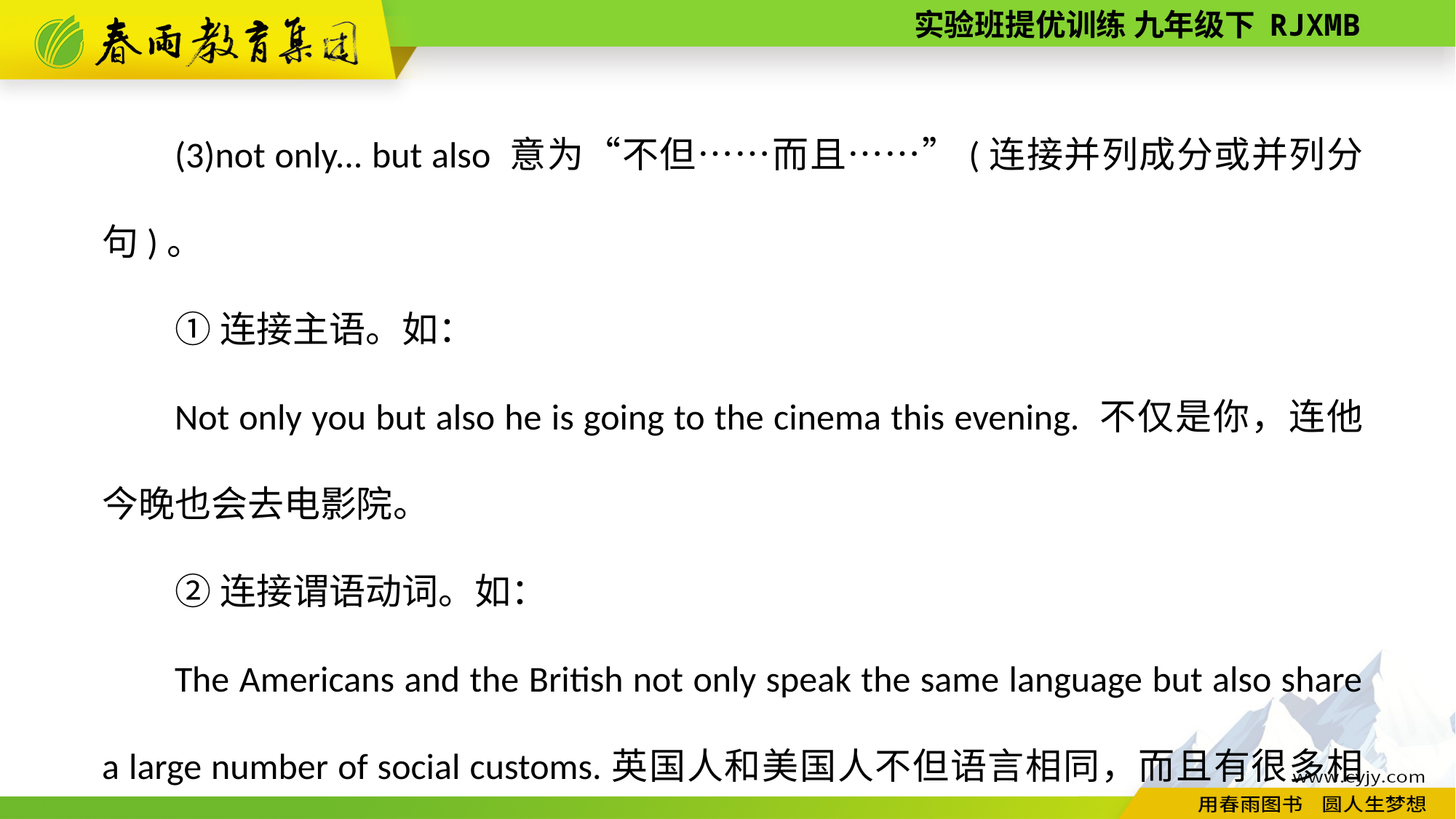

(3)not only... but also 意为“不但……而且……”(连接并列成分或并列分句)。
①连接主语。如：
Not only you but also he is going to the cinema this evening. 不仅是你，连他今晚也会去电影院。
②连接谓语动词。如：
The Americans and the British not only speak the same language but also share a large number of social customs.英国人和美国人不但语言相同，而且有很多相同的风俗习惯。